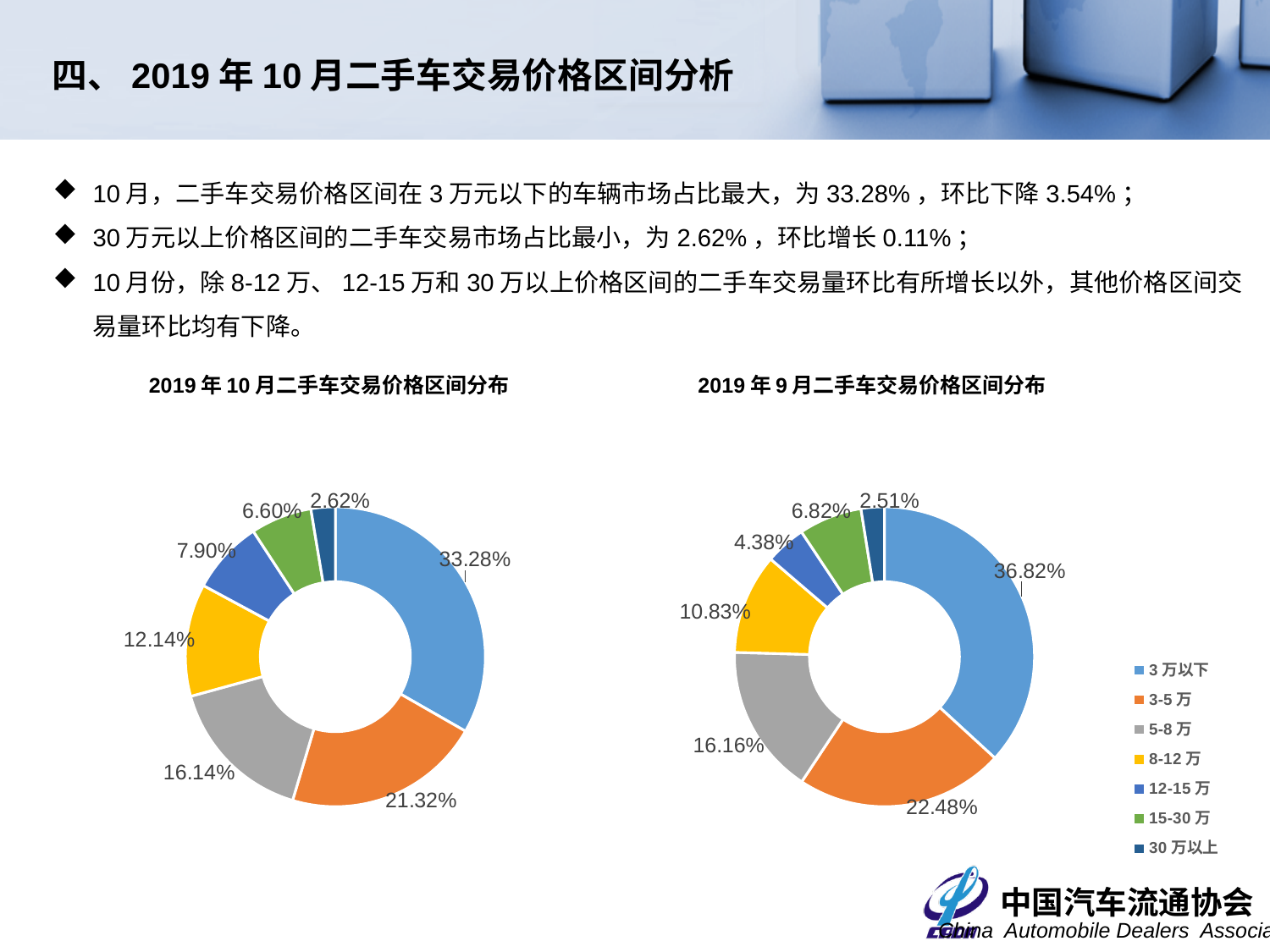

四、2019年10月二手车交易价格区间分析
10月，二手车交易价格区间在3万元以下的车辆市场占比最大，为33.28%，环比下降3.54%；
30万元以上价格区间的二手车交易市场占比最小，为2.62%，环比增长0.11%；
10月份，除8-12万、12-15万和30万以上价格区间的二手车交易量环比有所增长以外，其他价格区间交易量环比均有下降。

### Chart: 2019年10月二手车交易价格区间分布

| Category |  |
|---|---|
| 3万以下 | 0.3328 |
| 3-5万 | 0.2132 |
| 5-8万 | 0.1614 |
| 8-12万 | 0.1214 |
| 12-15万 | 0.079 |
| 15-30万 | 0.066 |
| 30万以上 | 0.0262 |

### Chart: 2019年9月二手车交易价格区间分布

| Category |  |
|---|---|
| 3万以下 | 0.3682 |
| 3-5万 | 0.2248 |
| 5-8万 | 0.1616 |
| 8-12万 | 0.1083 |
| 12-15万 | 0.0438 |
| 15-30万 | 0.0682 |
| 30万以上 | 0.0251 |